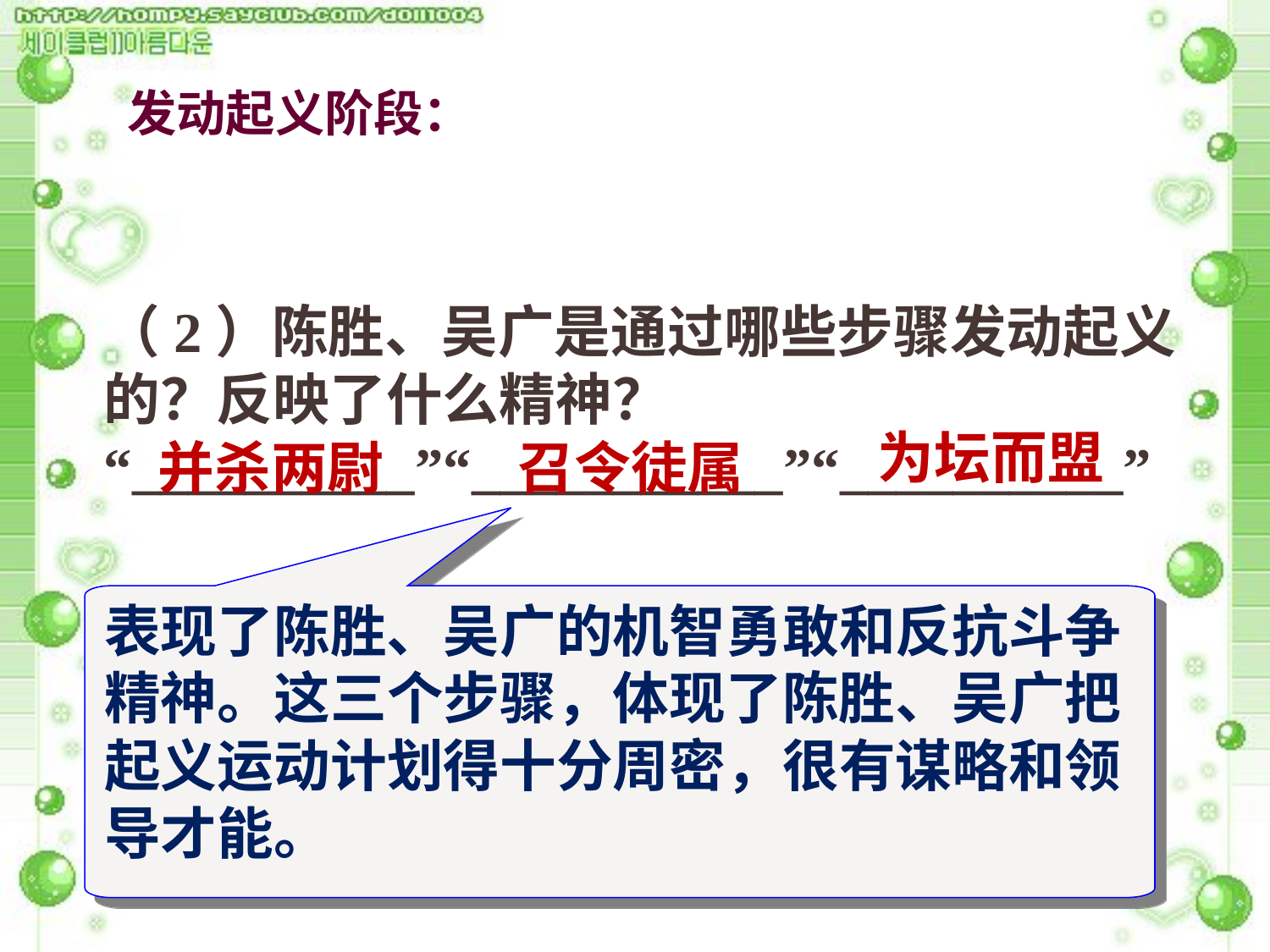

发动起义阶段：
（2）陈胜、吴广是通过哪些步骤发动起义的？反映了什么精神？
“__________”“___________”“__________”
为坛而盟
并杀两尉
召令徒属
表现了陈胜、吴广的机智勇敢和反抗斗争精神。这三个步骤，体现了陈胜、吴广把起义运动计划得十分周密，很有谋略和领导才能。